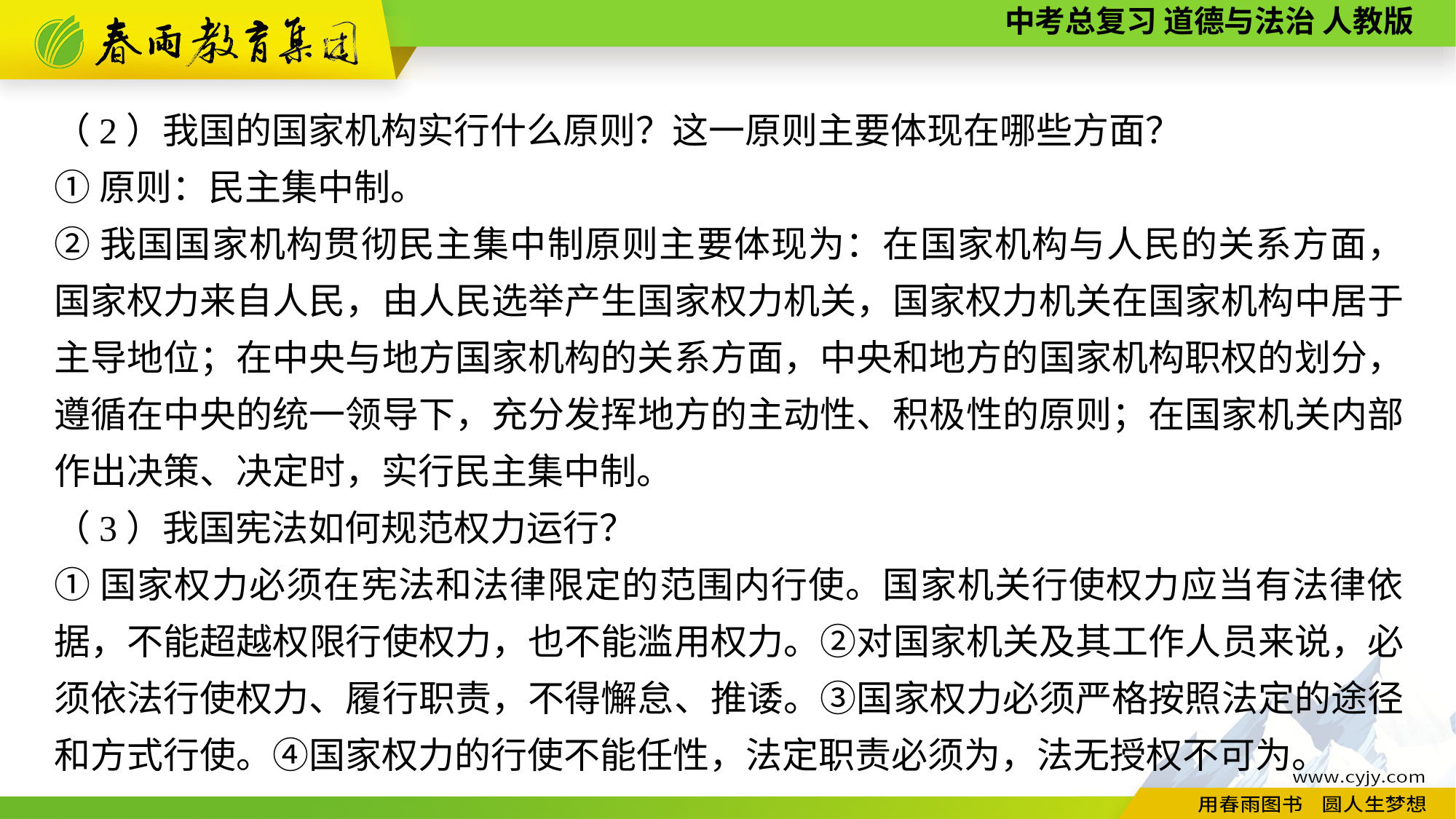

（2）我国的国家机构实行什么原则？这一原则主要体现在哪些方面？
①原则：民主集中制。
②我国国家机构贯彻民主集中制原则主要体现为：在国家机构与人民的关系方面，国家权力来自人民，由人民选举产生国家权力机关，国家权力机关在国家机构中居于主导地位；在中央与地方国家机构的关系方面，中央和地方的国家机构职权的划分，遵循在中央的统一领导下，充分发挥地方的主动性、积极性的原则；在国家机关内部作出决策、决定时，实行民主集中制。
（3）我国宪法如何规范权力运行？
①国家权力必须在宪法和法律限定的范围内行使。国家机关行使权力应当有法律依据，不能超越权限行使权力，也不能滥用权力。②对国家机关及其工作人员来说，必须依法行使权力、履行职责，不得懈怠、推诿。③国家权力必须严格按照法定的途径和方式行使。④国家权力的行使不能任性，法定职责必须为，法无授权不可为。